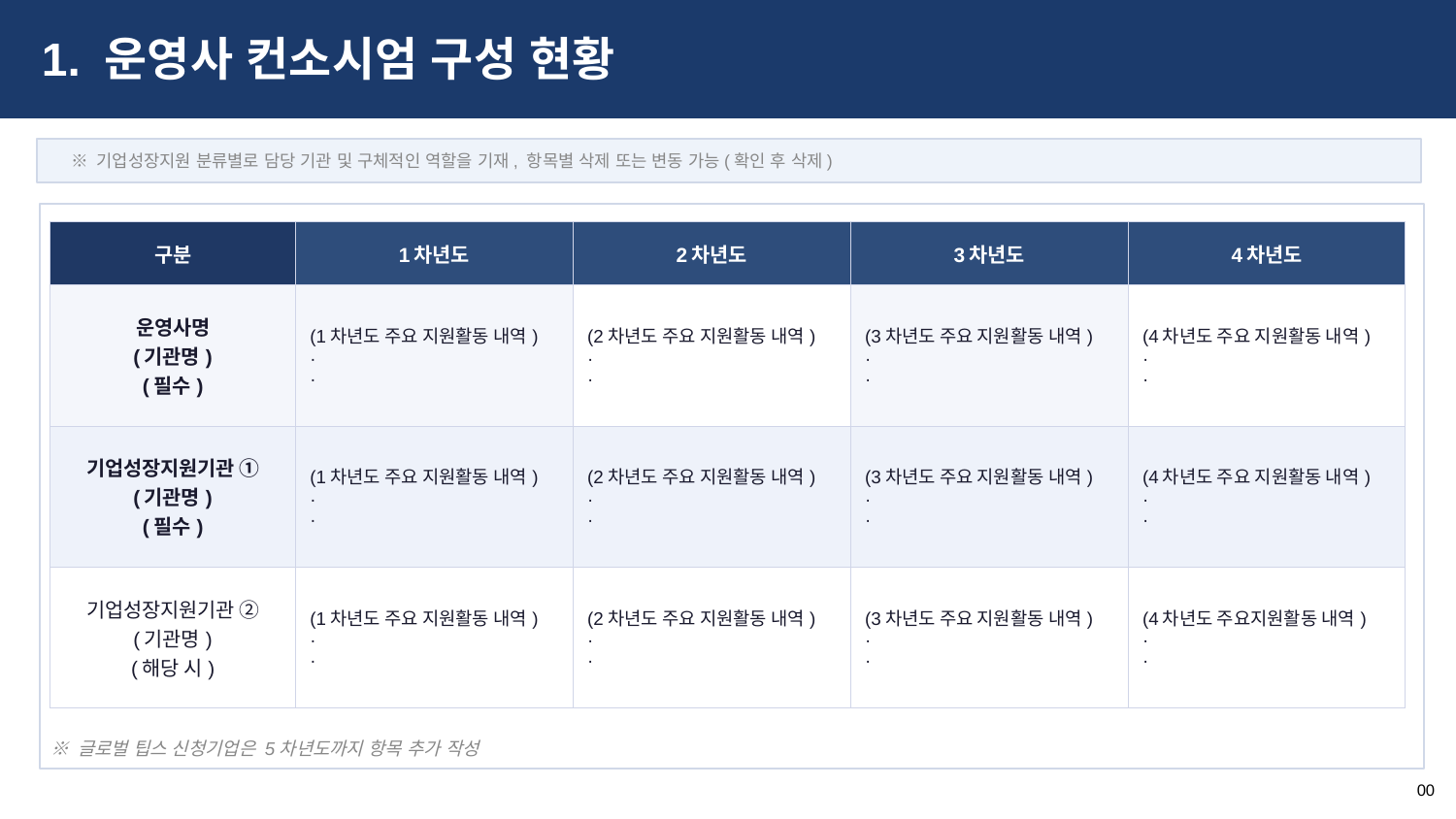

1. 운영사 컨소시엄 구성 현황

※ 기업성장지원 분류별로 담당 기관 및 구체적인 역할을 기재, 항목별 삭제 또는 변동 가능(확인 후 삭제)

| 구분 | 1차년도 | 2차년도 | 3차년도 | 4차년도 |
| --- | --- | --- | --- | --- |
| 운영사명 (기관명) (필수) | (1차년도 주요 지원활동 내역) · · | (2차년도 주요 지원활동 내역) · · | (3차년도 주요 지원활동 내역) · · | (4차년도 주요 지원활동 내역) · · |
| 기업성장지원기관 ① (기관명) (필수) | (1차년도 주요 지원활동 내역) · · | (2차년도 주요 지원활동 내역) · · | (3차년도 주요 지원활동 내역) · · | (4차년도 주요 지원활동 내역) · · |
| 기업성장지원기관 ② (기관명) (해당 시) | (1차년도 주요 지원활동 내역) · · | (2차년도 주요 지원활동 내역) · · | (3차년도 주요 지원활동 내역) · · | (4차년도 주요지원활동 내역) · · |
※ 글로벌 팁스 신청기업은 5차년도까지 항목 추가 작성
00